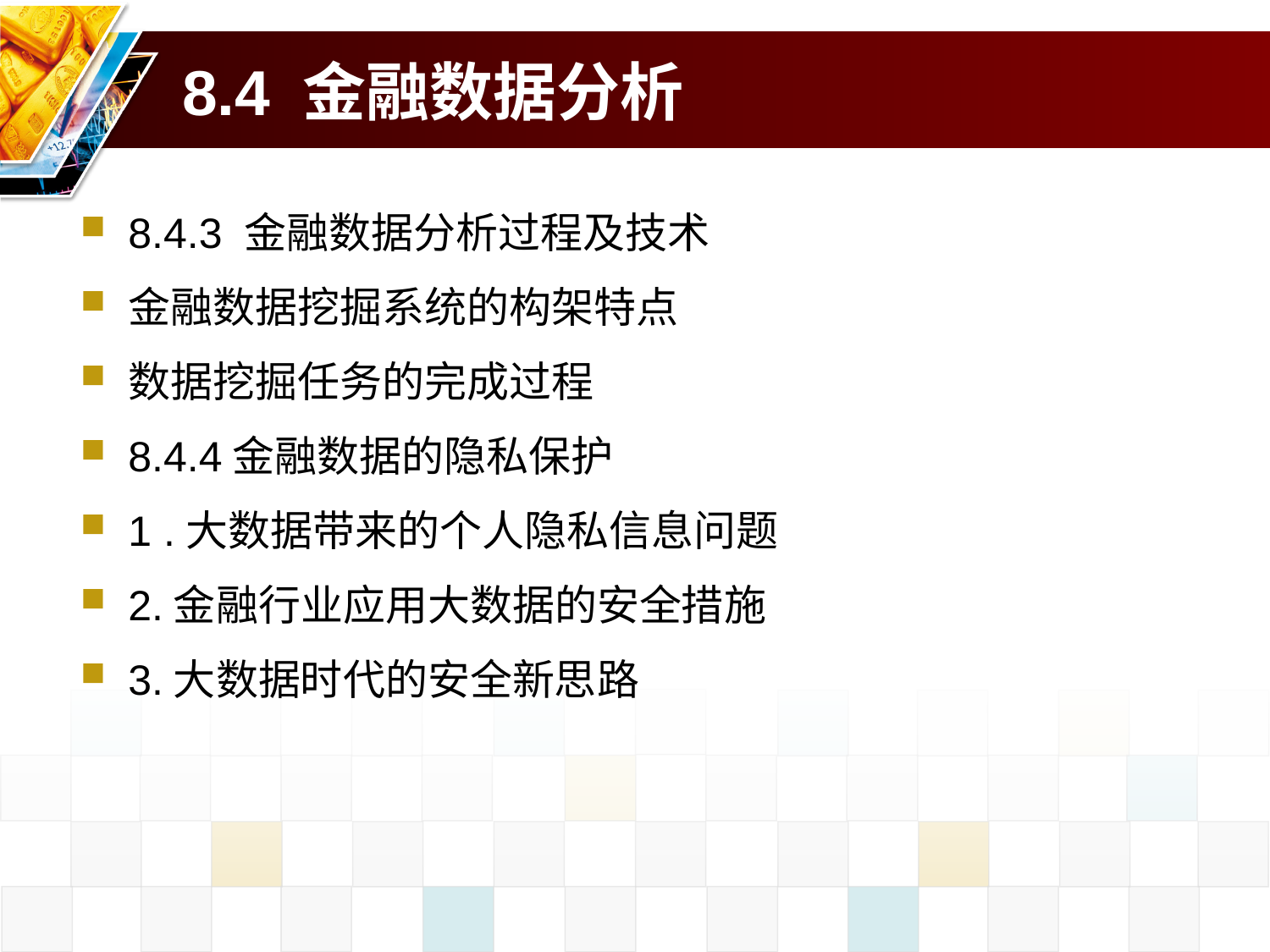

# 8.4 金融数据分析
8.4.3 金融数据分析过程及技术
金融数据挖掘系统的构架特点
数据挖掘任务的完成过程
8.4.4金融数据的隐私保护
1 .大数据带来的个人隐私信息问题
2.金融行业应用大数据的安全措施
3.大数据时代的安全新思路